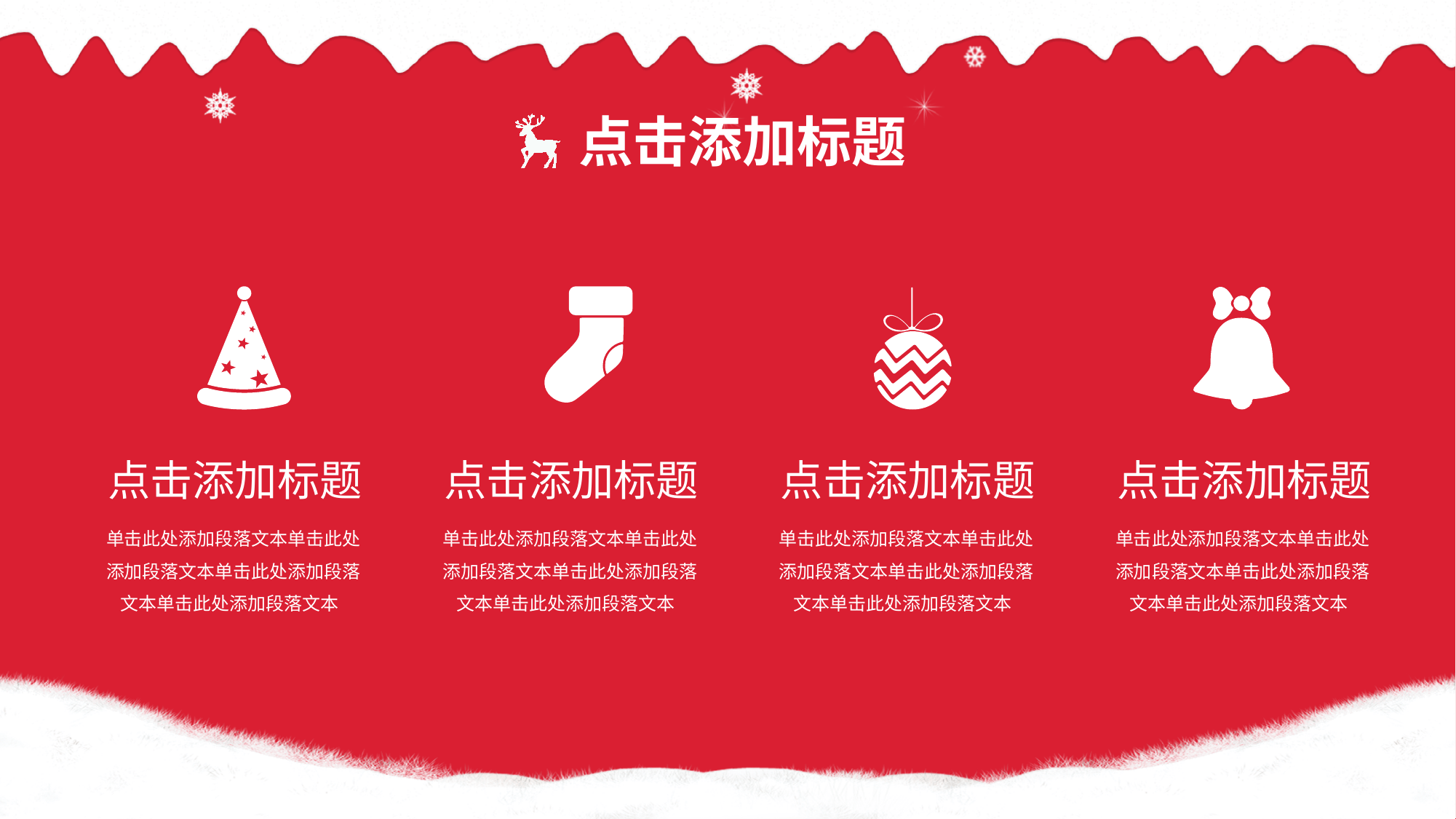

点击添加标题

感谢您下载包图网平台上提供的PPT作品，为了您和包图网以及原创作者的利益，请勿复制、传播、销售，否则将承担法律责任！包图网将对作品进行维权，按照传播下载次数进行十倍的索取赔偿！
ibaotu.com
点击添加标题
单击此处添加段落文本单击此处添加段落文本单击此处添加段落文本单击此处添加段落文本
点击添加标题
单击此处添加段落文本单击此处添加段落文本单击此处添加段落文本单击此处添加段落文本
点击添加标题
单击此处添加段落文本单击此处添加段落文本单击此处添加段落文本单击此处添加段落文本
点击添加标题
单击此处添加段落文本单击此处添加段落文本单击此处添加段落文本单击此处添加段落文本